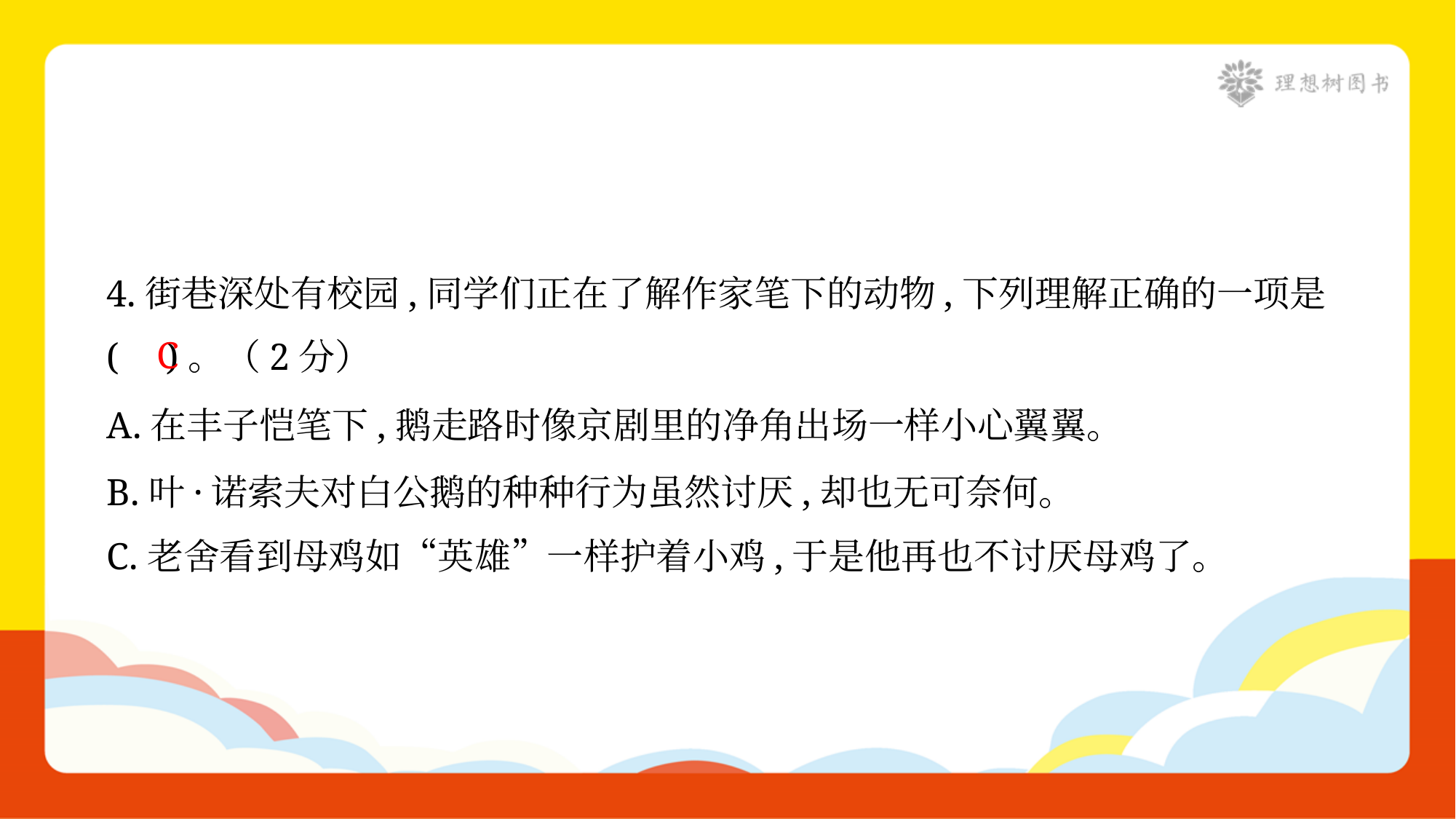

4.街巷深处有校园,同学们正在了解作家笔下的动物,下列理解正确的一项是
(     )。（2分）
C
A.在丰子恺笔下,鹅走路时像京剧里的净角出场一样小心翼翼。
B.叶·诺索夫对白公鹅的种种行为虽然讨厌,却也无可奈何。
C.老舍看到母鸡如“英雄”一样护着小鸡,于是他再也不讨厌母鸡了。